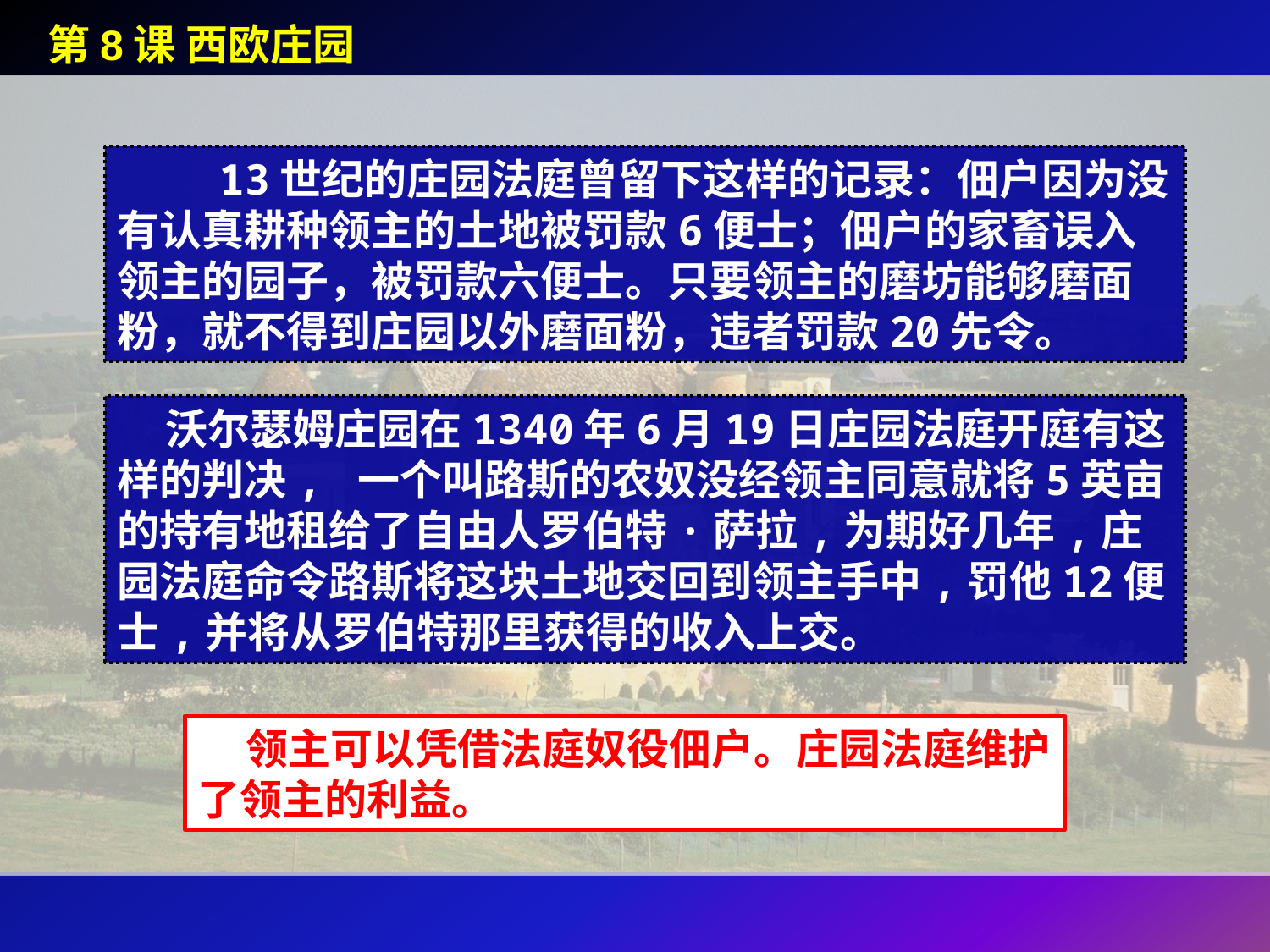

第8课 西欧庄园
    13世纪的庄园法庭曾留下这样的记录：佃户因为没有认真耕种领主的土地被罚款6便士；佃户的家畜误入领主的园子，被罚款六便士。只要领主的磨坊能够磨面粉，就不得到庄园以外磨面粉，违者罚款20先令。
    沃尔瑟姆庄园在1340年6月19日庄园法庭开庭有这样的判决, 一个叫路斯的农奴没经领主同意就将5英亩的持有地租给了自由人罗伯特·萨拉,为期好几年,庄园法庭命令路斯将这块土地交回到领主手中,罚他12便士,并将从罗伯特那里获得的收入上交。
    领主可以凭借法庭奴役佃户。庄园法庭维护了领主的利益。